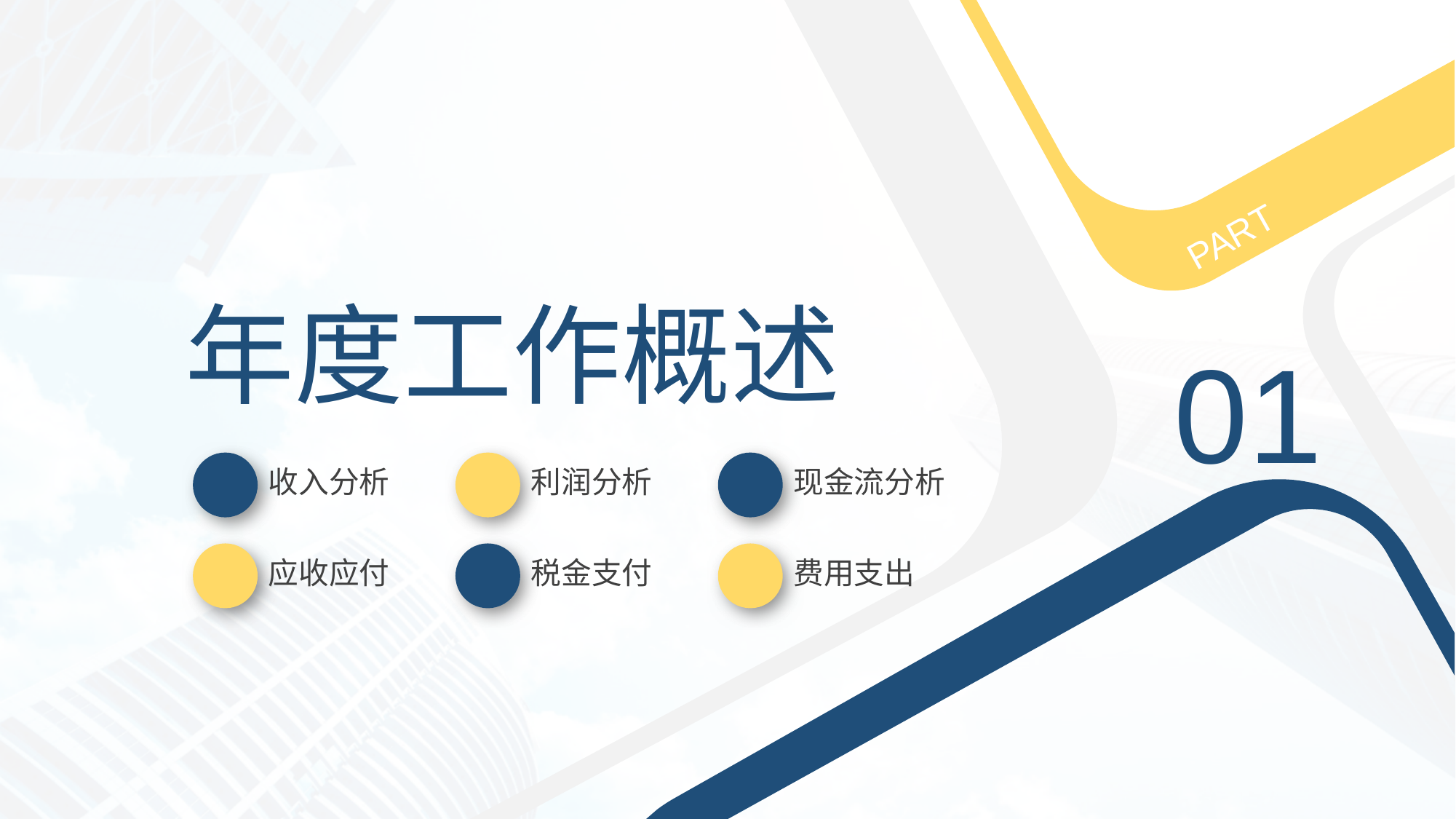

PART
年度工作概述
01

收入分析
利润分析
现金流分析

应收应付
税金支付
费用支出